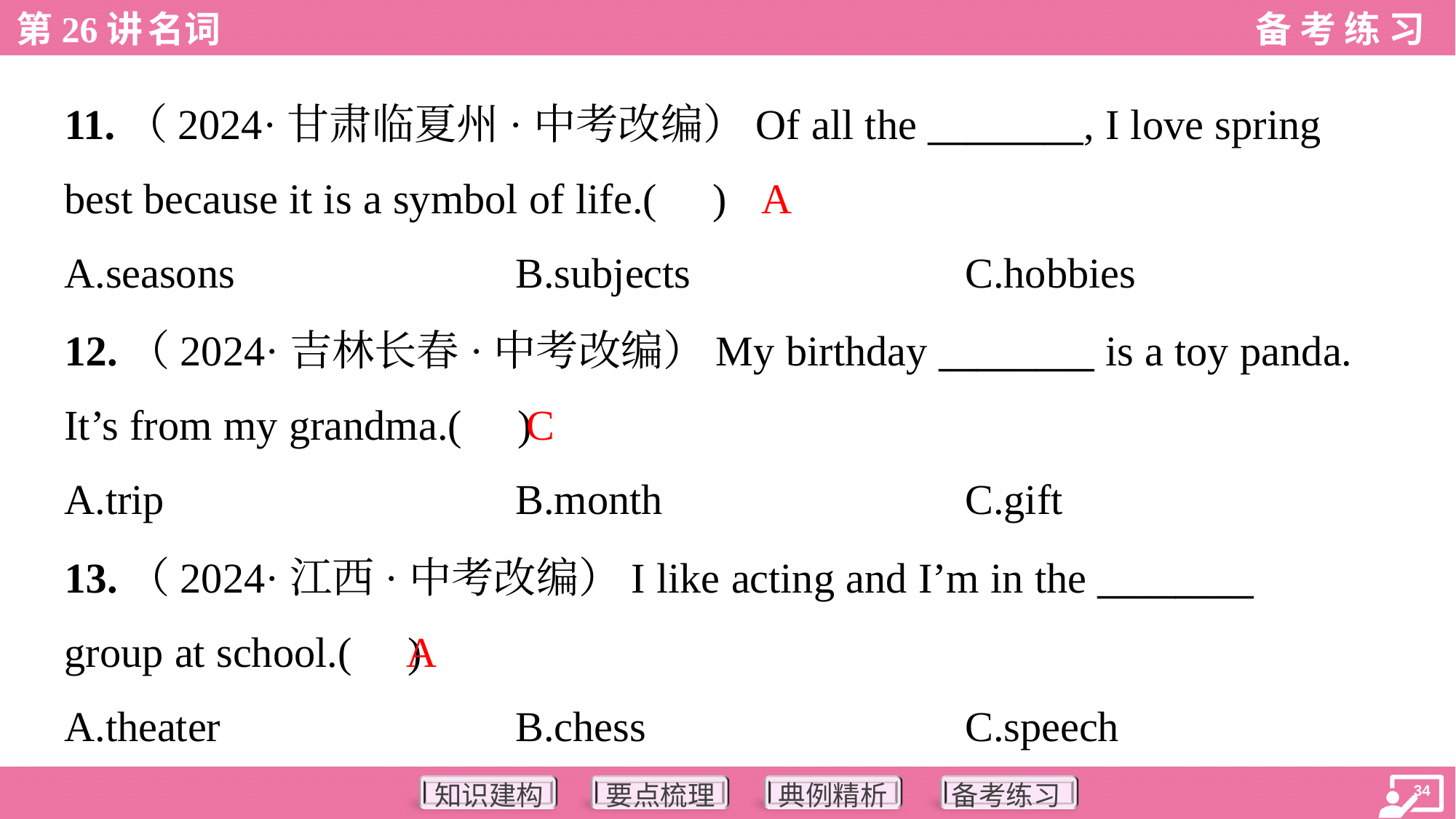

11.（2024·甘肃临夏州·中考改编）Of all the ________, I love spring
best because it is a symbol of life.(     )
A
A.seasons	B.subjects	C.hobbies
12.（2024·吉林长春·中考改编）My birthday ________ is a toy panda.
It’s from my grandma.(     )
C
A.trip	B.month	C.gift
13.（2024·江西·中考改编）I like acting and I’m in the ________
group at school.(     )
A
A.theater	B.chess	C.speech